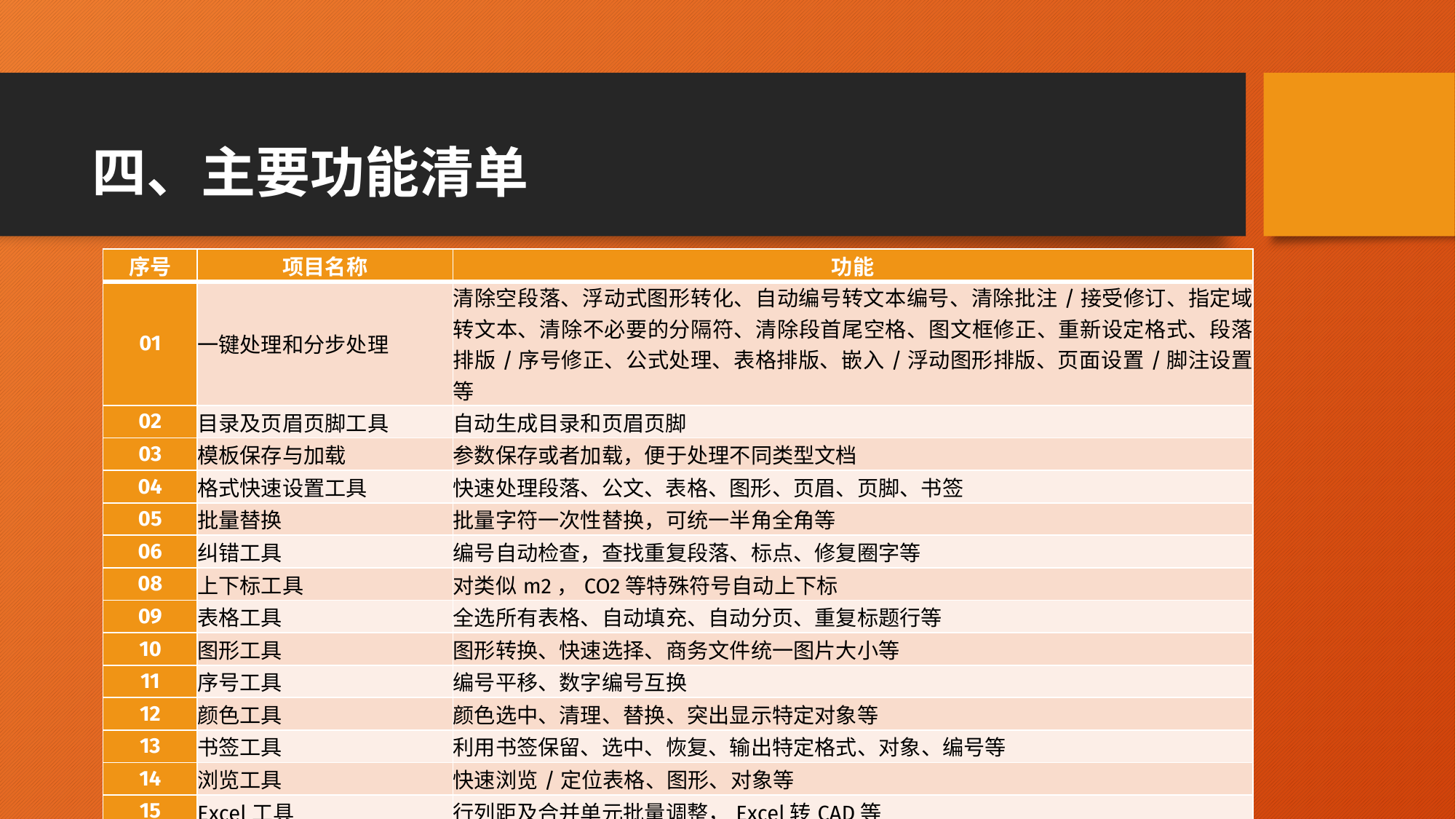

# 四、主要功能清单
| 序号 | 项目名称 | 功能 |
| --- | --- | --- |
| 01 | 一键处理和分步处理 | 清除空段落、浮动式图形转化、自动编号转文本编号、清除批注/接受修订、指定域转文本、清除不必要的分隔符、清除段首尾空格、图文框修正、重新设定格式、段落排版/序号修正、公式处理、表格排版、嵌入/浮动图形排版、页面设置/脚注设置等 |
| 02 | 目录及页眉页脚工具 | 自动生成目录和页眉页脚 |
| 03 | 模板保存与加载 | 参数保存或者加载，便于处理不同类型文档 |
| 04 | 格式快速设置工具 | 快速处理段落、公文、表格、图形、页眉、页脚、书签 |
| 05 | 批量替换 | 批量字符一次性替换，可统一半角全角等 |
| 06 | 纠错工具 | 编号自动检查，查找重复段落、标点、修复圈字等 |
| 08 | 上下标工具 | 对类似m2，CO2等特殊符号自动上下标 |
| 09 | 表格工具 | 全选所有表格、自动填充、自动分页、重复标题行等 |
| 10 | 图形工具 | 图形转换、快速选择、商务文件统一图片大小等 |
| 11 | 序号工具 | 编号平移、数字编号互换 |
| 12 | 颜色工具 | 颜色选中、清理、替换、突出显示特定对象等 |
| 13 | 书签工具 | 利用书签保留、选中、恢复、输出特定格式、对象、编号等 |
| 14 | 浏览工具 | 快速浏览/定位表格、图形、对象等 |
| 15 | Excel工具 | 行列距及合并单元批量调整，Excel转CAD等 |